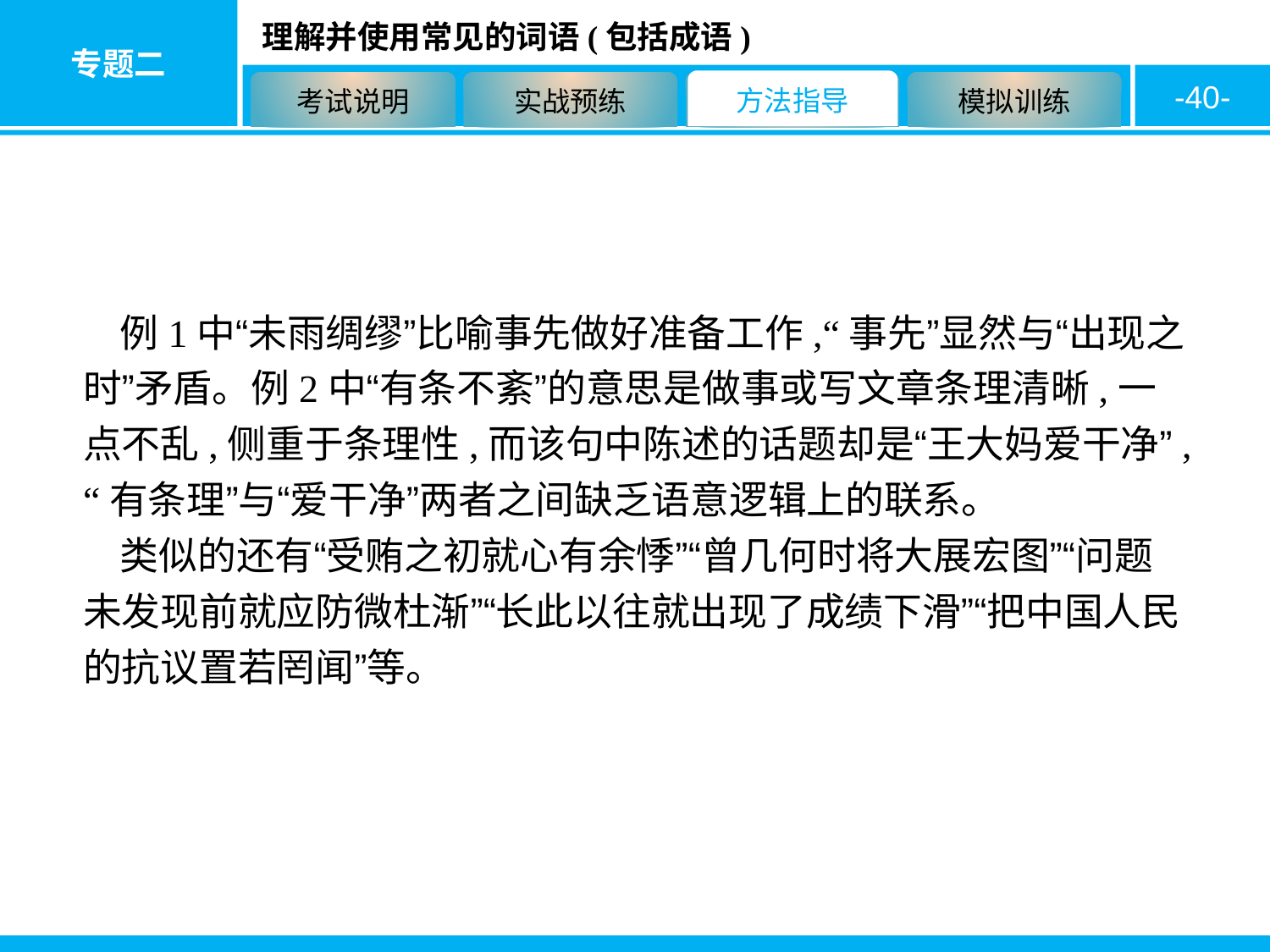

-40-
例1中“未雨绸缪”比喻事先做好准备工作,“事先”显然与“出现之时”矛盾。例2中“有条不紊”的意思是做事或写文章条理清晰,一点不乱,侧重于条理性,而该句中陈述的话题却是“王大妈爱干净”,“有条理”与“爱干净”两者之间缺乏语意逻辑上的联系。
类似的还有“受贿之初就心有余悸”“曾几何时将大展宏图”“问题未发现前就应防微杜渐”“长此以往就出现了成绩下滑”“把中国人民的抗议置若罔闻”等。